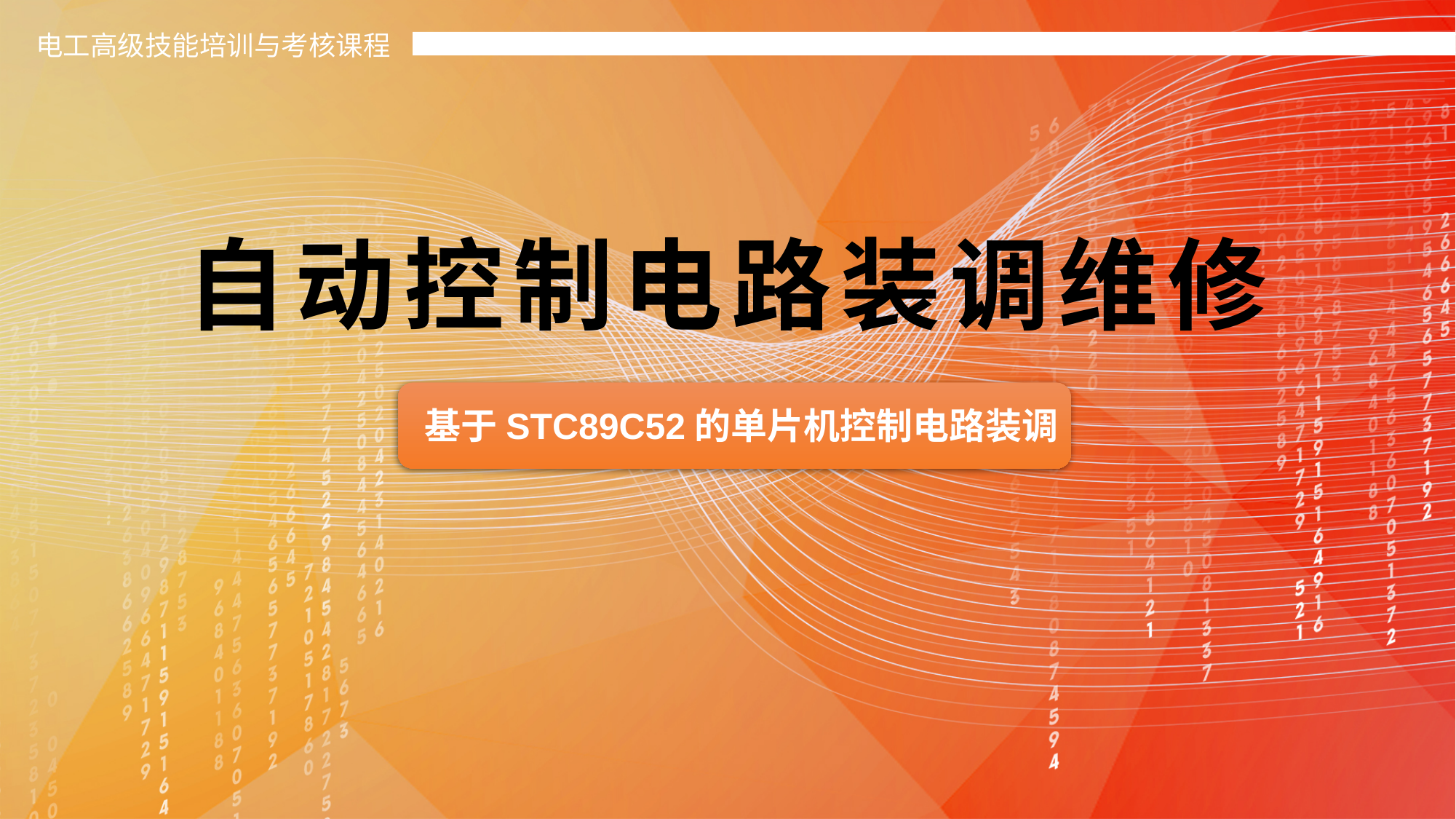

电工高级技能培训与考核课程

自动控制电路装调维修

基于STC89C52的单片机控制电路装调